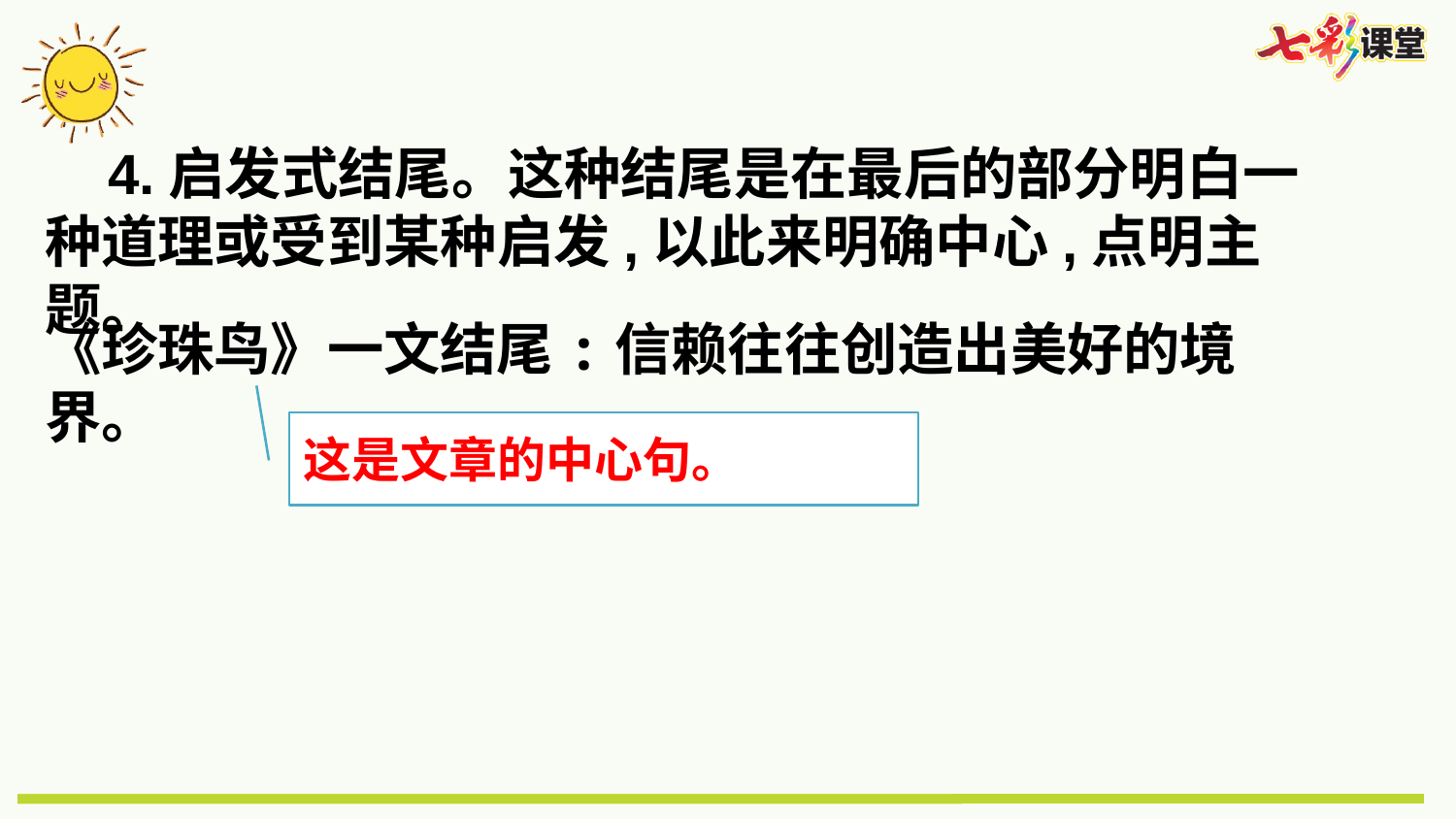

4.启发式结尾。这种结尾是在最后的部分明白一种道理或受到某种启发,以此来明确中心,点明主题。
《珍珠鸟》一文结尾:信赖往往创造出美好的境界。
这是文章的中心句。